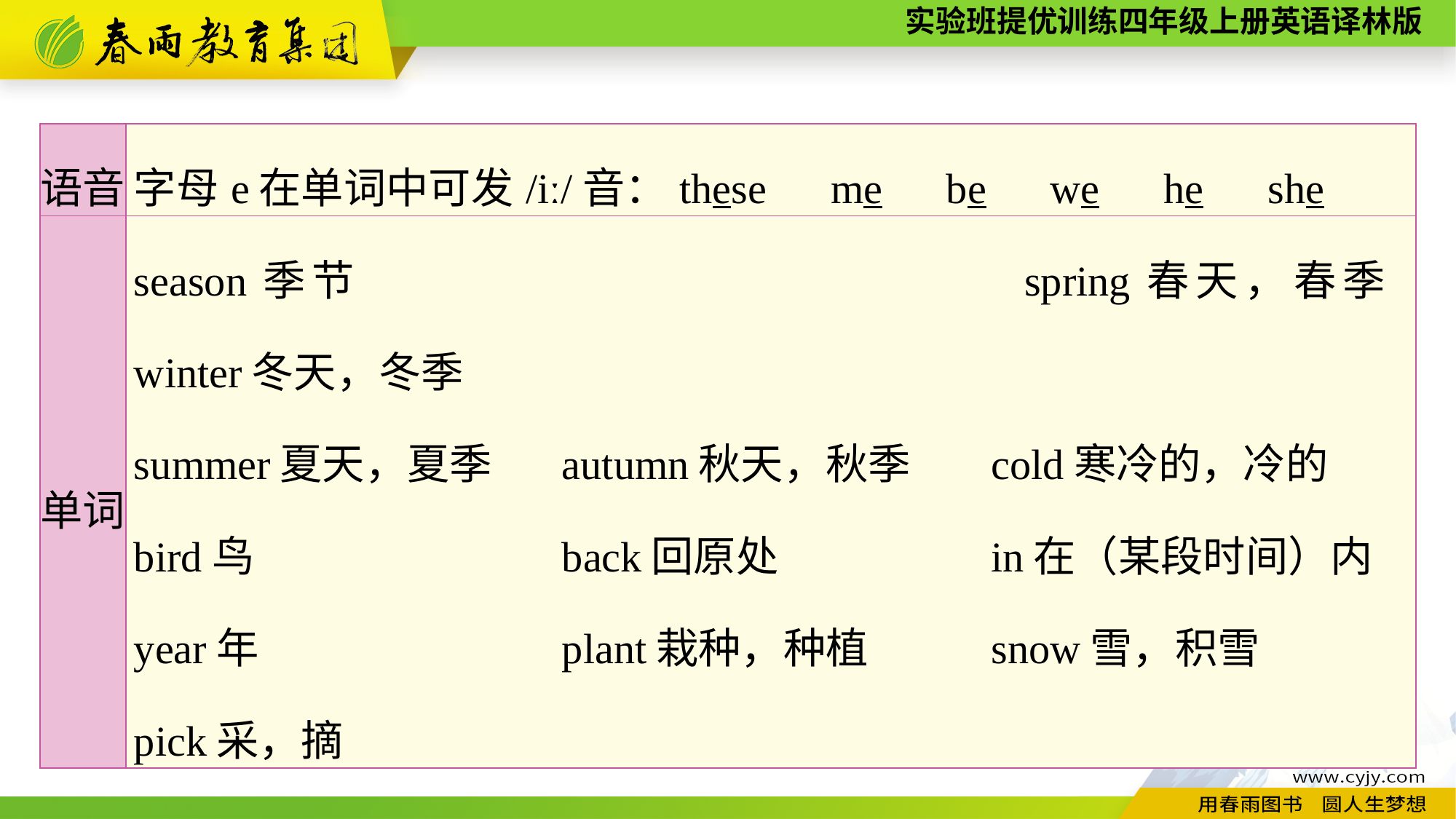

| 语音 | 字母e在单词中可发/iː/音：these　me　be　we　he　she |
| --- | --- |
| 单词 | season季节 spring春天，春季 winter冬天，冬季　　　 summer夏天，夏季 autumn秋天，秋季 cold寒冷的，冷的 bird鸟 back回原处 in在（某段时间）内 year年 plant栽种，种植 snow雪，积雪　　 pick采，摘 |